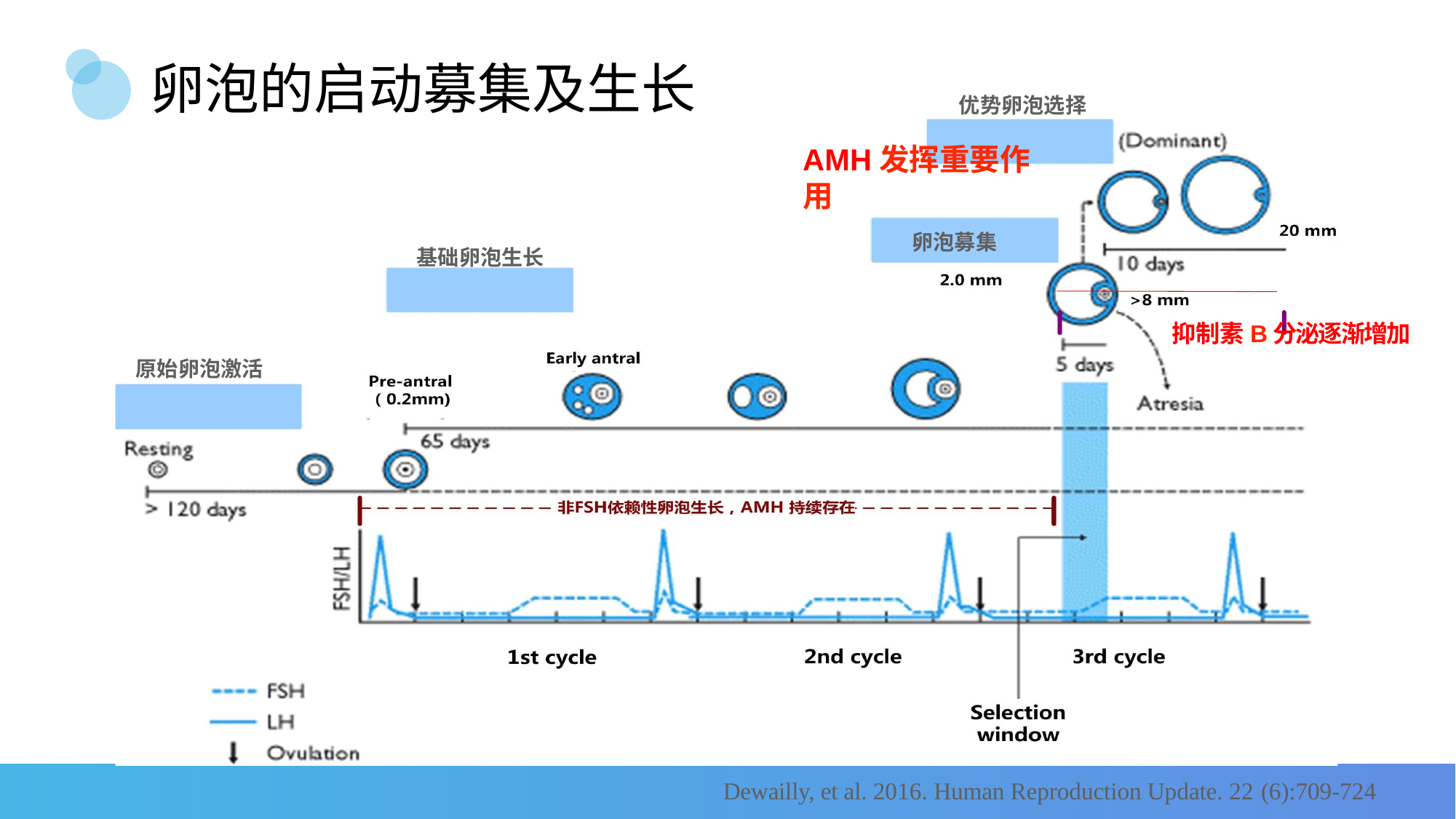

# 卵泡的启动募集及生长
优势卵泡选择

AMH发挥重要作用
卵泡募集
基础卵泡生长

抑制素B分泌逐渐增加
原始卵泡激活
Dewailly, et al. 2016. Human Reproduction Update. 22 (6):709-724